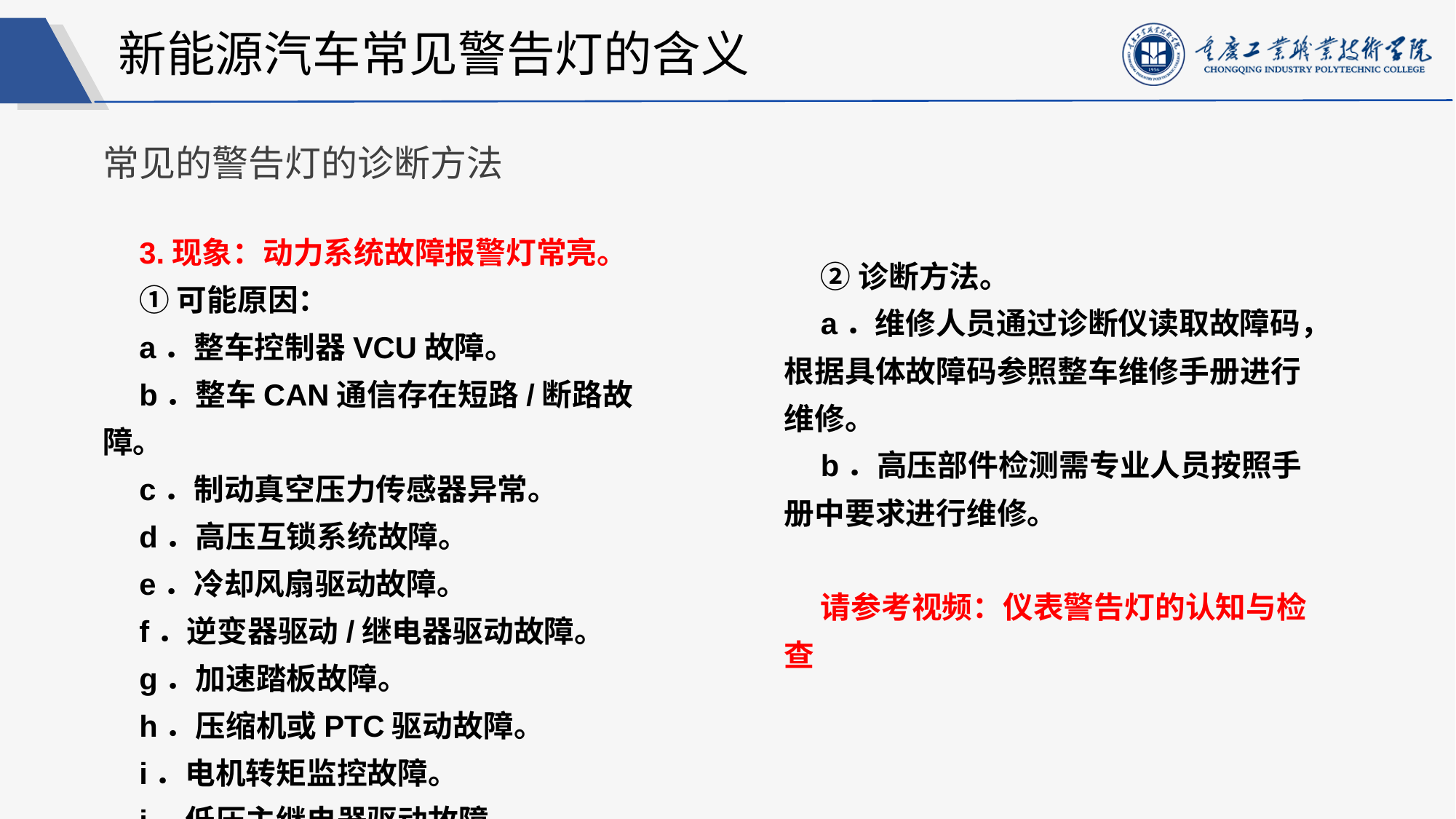

新能源汽车常见警告灯的含义
常见的警告灯的诊断方法
3.现象：动力系统故障报警灯常亮。
①可能原因：
a．整车控制器VCU故障。
b．整车CAN通信存在短路/断路故障。
c．制动真空压力传感器异常。
d．高压互锁系统故障。
e．冷却风扇驱动故障。
f．逆变器驱动/继电器驱动故障。
g．加速踏板故障。
h．压缩机或PTC驱动故障。
i．电机转矩监控故障。
j．低压主继电器驱动故障。
②诊断方法。
a．维修人员通过诊断仪读取故障码，根据具体故障码参照整车维修手册进行维修。
b．高压部件检测需专业人员按照手册中要求进行维修。

请参考视频：仪表警告灯的认知与检查